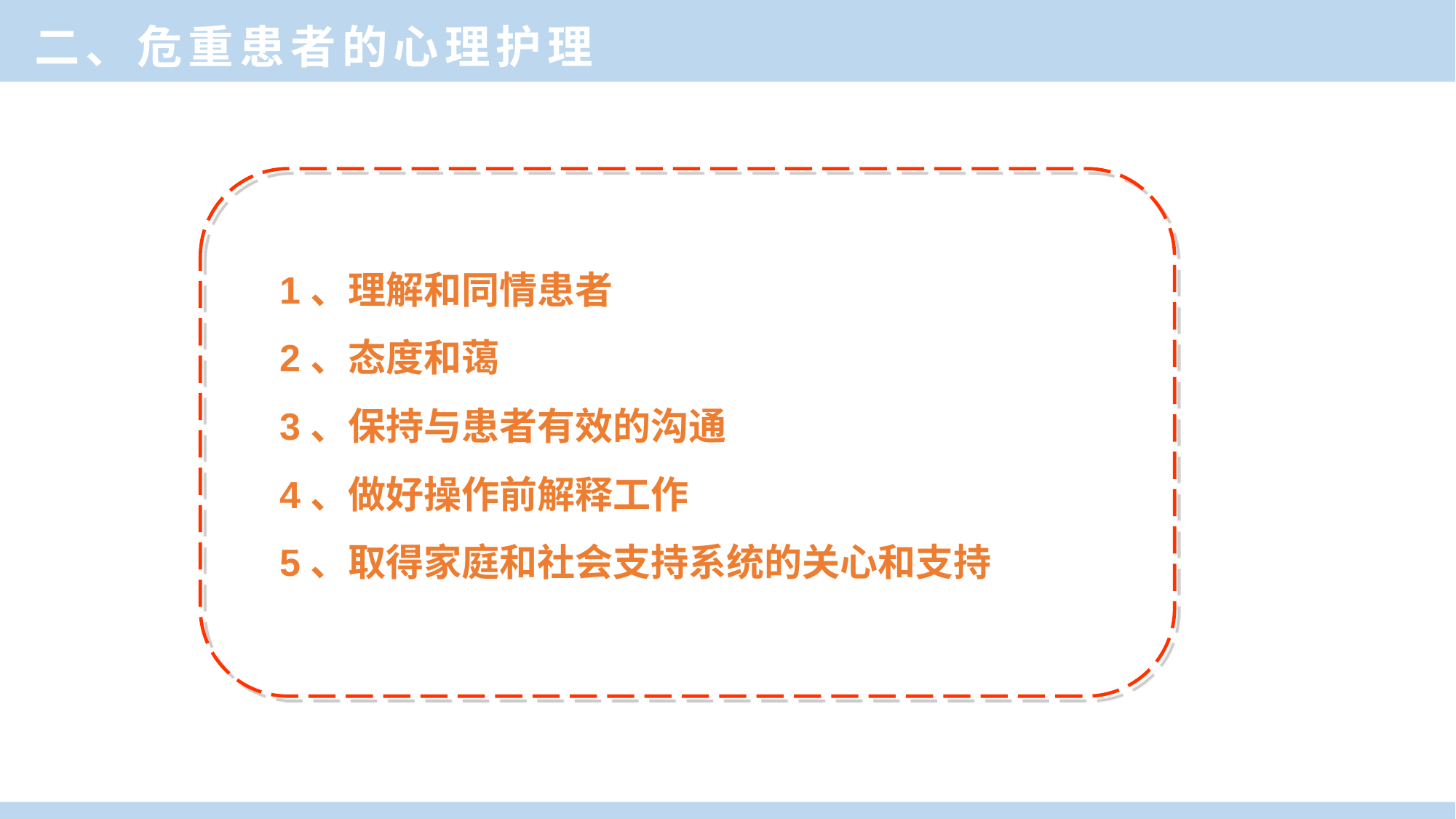

二、危重患者的心理护理

1、理解和同情患者
2、态度和蔼
3、保持与患者有效的沟通
4、做好操作前解释工作
5、取得家庭和社会支持系统的关心和支持